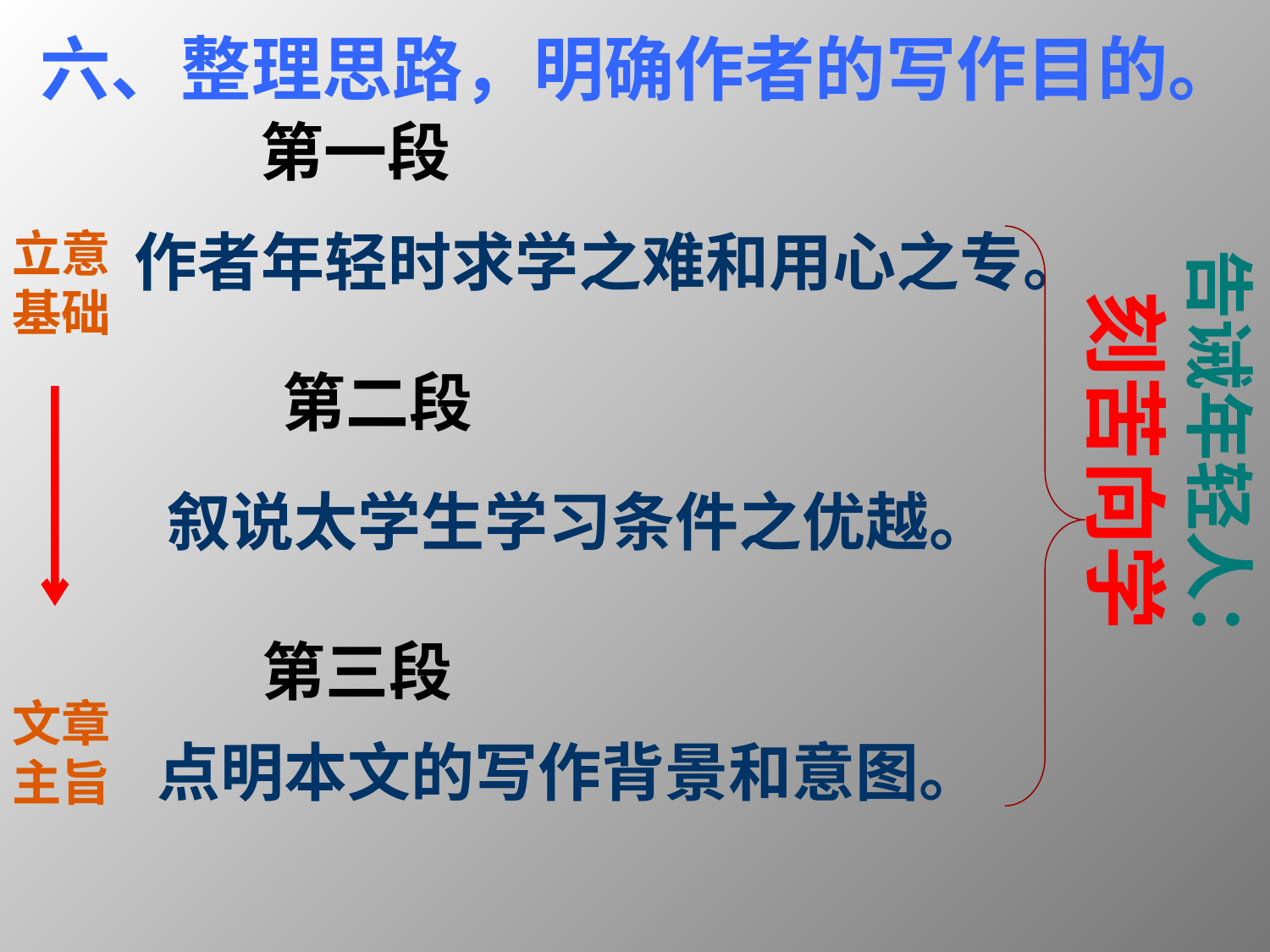

六、整理思路，明确作者的写作目的。
第一段
作者年轻时求学之难和用心之专。
立意
基础

告诫年轻人：
刻苦向学
第二段
叙说太学生学习条件之优越。

第三段
点明本文的写作背景和意图。
文章
主旨